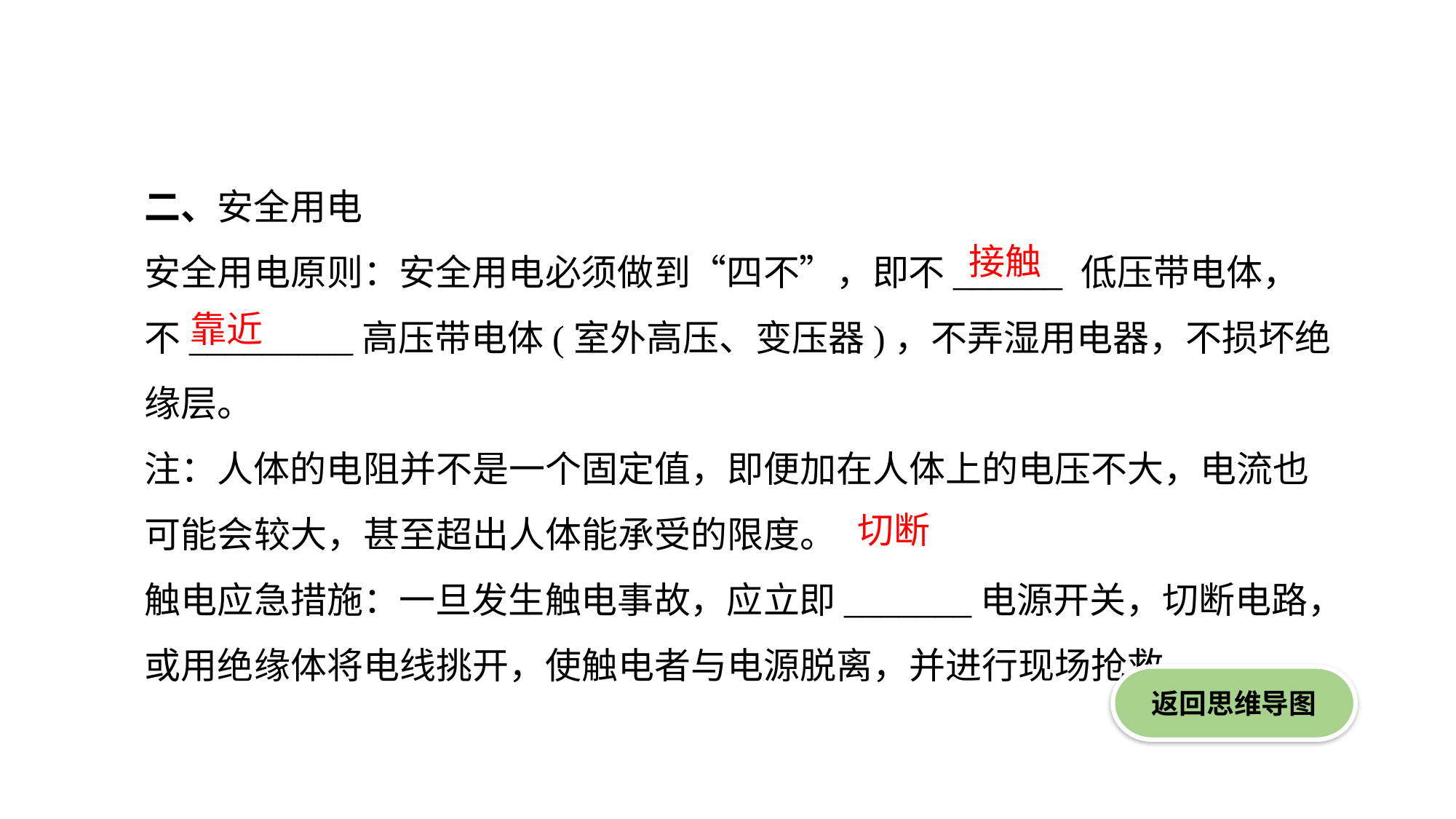

二、安全用电
安全用电原则：安全用电必须做到“四不”，即不______ 低压带电体，不_________高压带电体(室外高压、变压器)，不弄湿用电器，不损坏绝缘层。
注：人体的电阻并不是一个固定值，即便加在人体上的电压不大，电流也可能会较大，甚至超出人体能承受的限度。
触电应急措施：一旦发生触电事故，应立即_______电源开关，切断电路，或用绝缘体将电线挑开，使触电者与电源脱离，并进行现场抢救。
接触
靠近
切断
返回思维导图